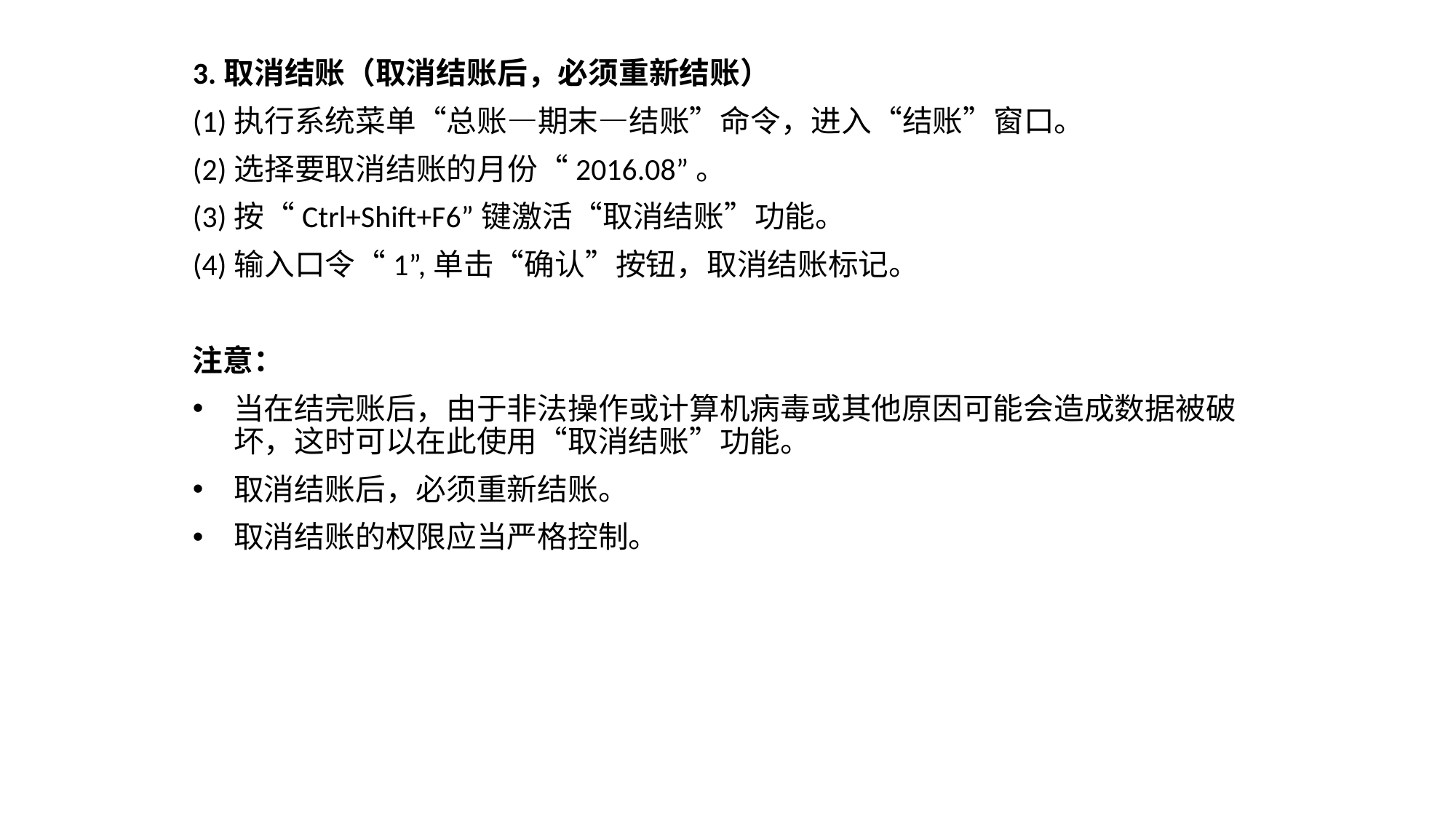

3.取消结账（取消结账后，必须重新结账）
(1)执行系统菜单“总账—期末—结账”命令，进入“结账”窗口。
(2)选择要取消结账的月份“2016.08”。
(3)按“Ctrl+Shift+F6”键激活“取消结账”功能。
(4)输入口令“1”,单击“确认”按钮，取消结账标记。

注意：
当在结完账后，由于非法操作或计算机病毒或其他原因可能会造成数据被破坏，这时可以在此使用“取消结账”功能。
取消结账后，必须重新结账。
取消结账的权限应当严格控制。